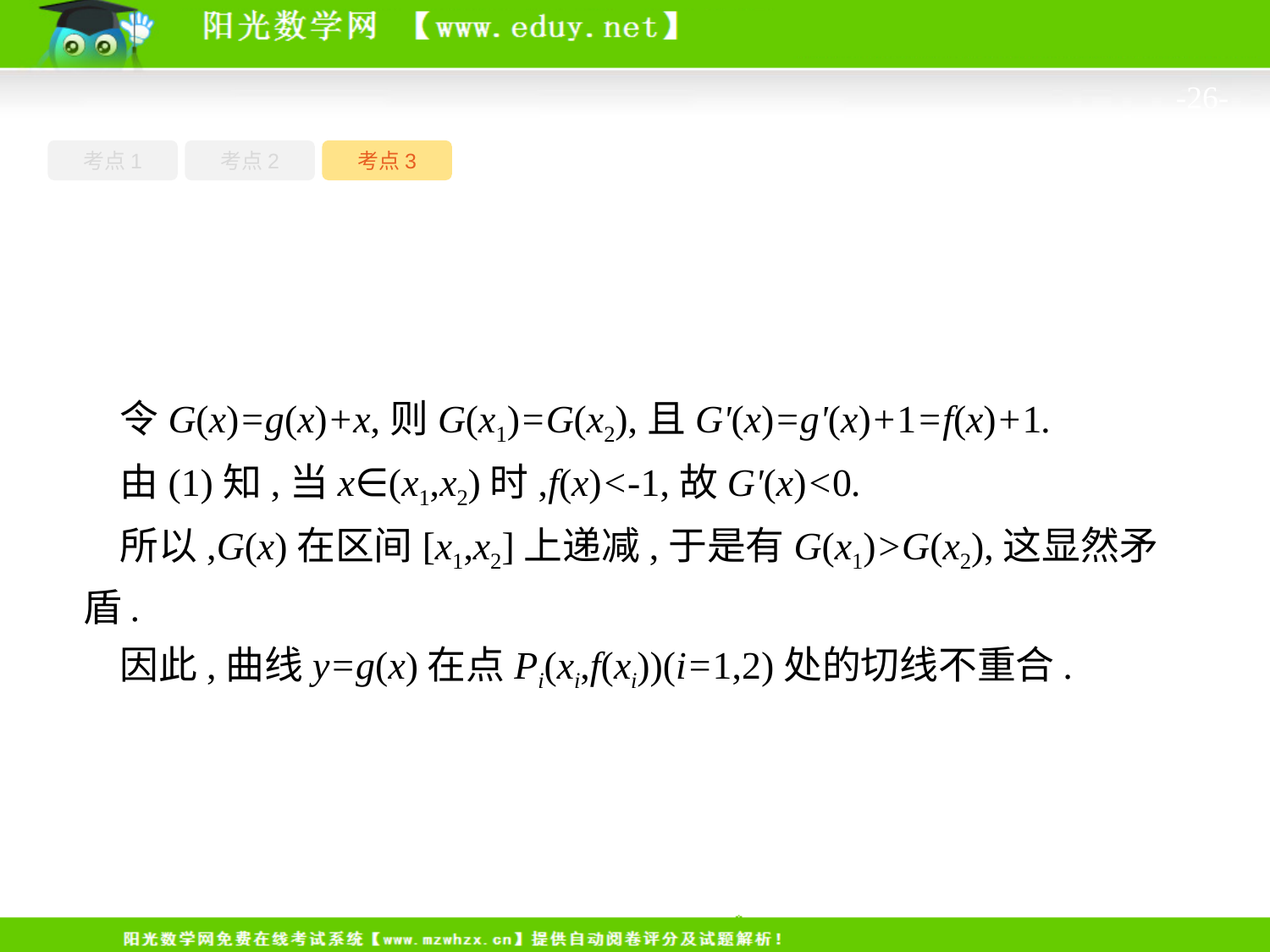

-26-
考点1
考点3
考点2
令G(x)=g(x)+x,则G(x1)=G(x2),且G'(x)=g'(x)+1=f(x)+1.
由(1)知,当x∈(x1,x2)时,f(x)<-1,故G'(x)<0.
所以,G(x)在区间[x1,x2]上递减,于是有G(x1)>G(x2),这显然矛盾.
因此,曲线y=g(x)在点Pi(xi,f(xi))(i=1,2)处的切线不重合.